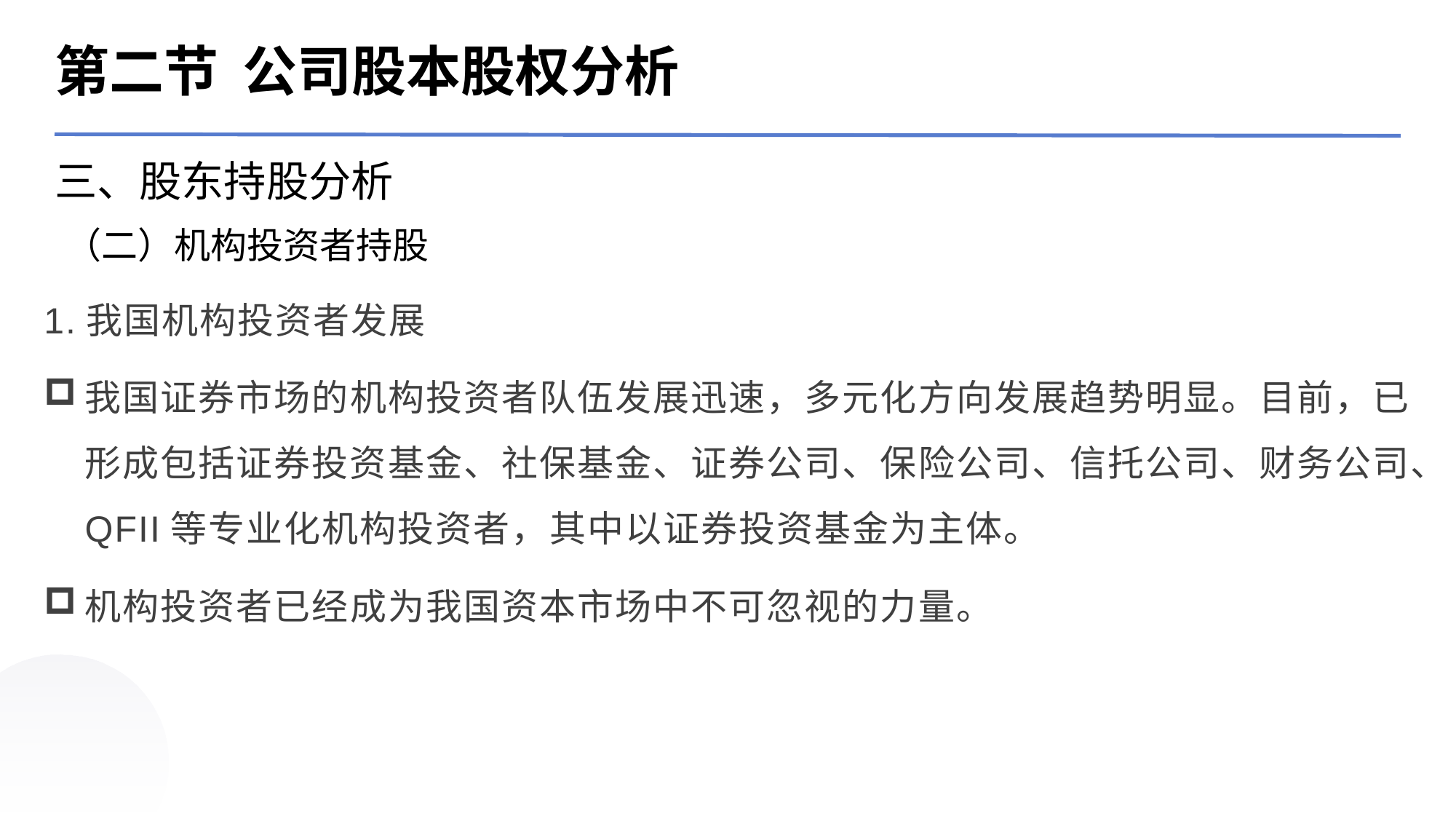

第二节  公司股本股权分析
三、股东持股分析

（二）机构投资者持股
1.我国机构投资者发展
我国证券市场的机构投资者队伍发展迅速，多元化方向发展趋势明显。目前，已形成包括证券投资基金、社保基金、证券公司、保险公司、信托公司、财务公司、QFII等专业化机构投资者，其中以证券投资基金为主体。
机构投资者已经成为我国资本市场中不可忽视的力量。

37